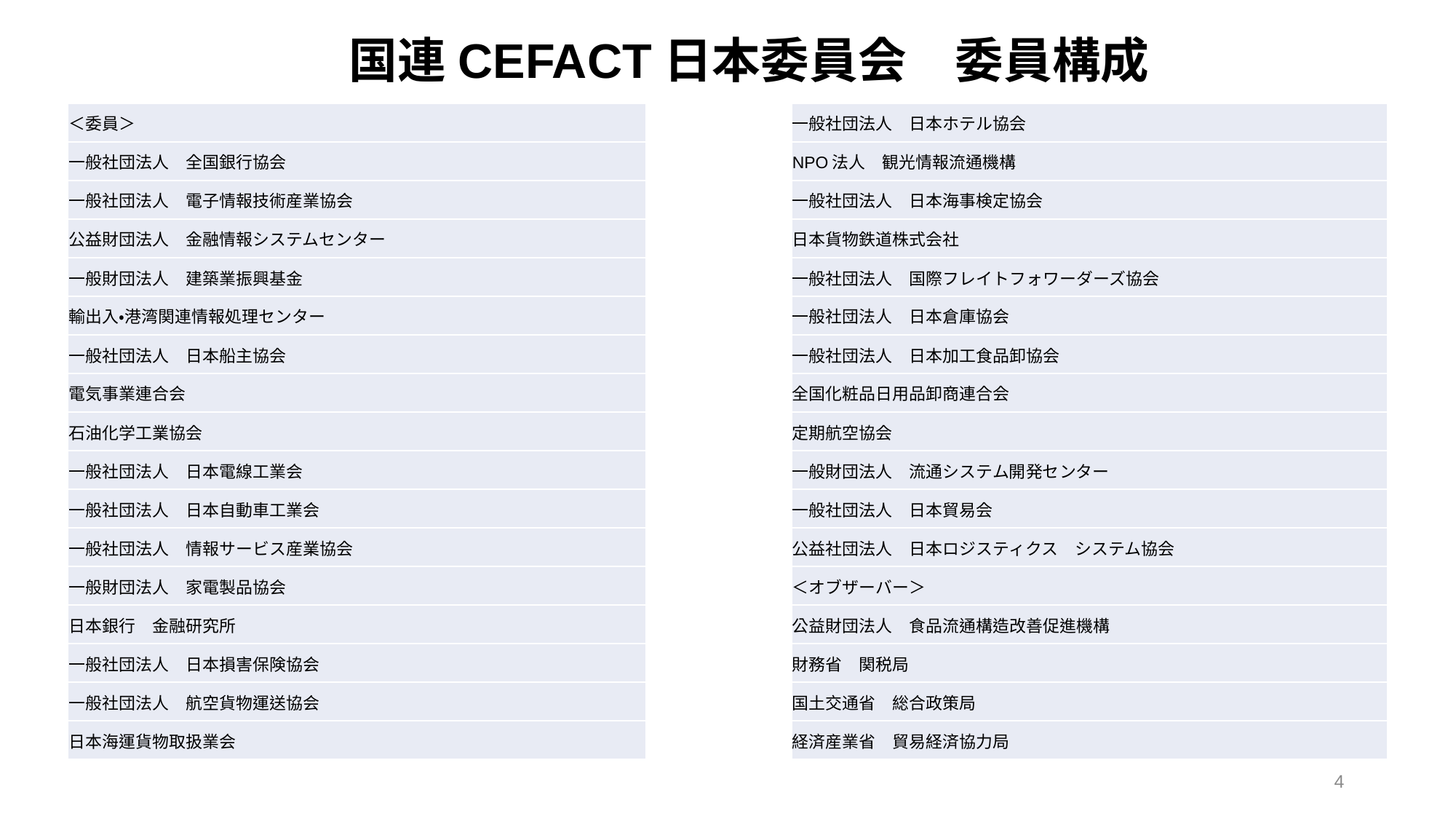

国連CEFACT日本委員会　委員構成
| 一般社団法人　日本ホテル協会 |
| --- |
| NPO法人　観光情報流通機構 |
| 一般社団法人　日本海事検定協会 |
| 日本貨物鉄道株式会社 |
| 一般社団法人　国際フレイトフォワーダーズ協会 |
| 一般社団法人　日本倉庫協会 |
| 一般社団法人　日本加工食品卸協会 |
| 全国化粧品日用品卸商連合会 |
| 定期航空協会 |
| 一般財団法人　流通システム開発センター |
| 一般社団法人　日本貿易会 |
| 公益社団法人　日本ロジスティクス　システム協会 |
| ＜オブザーバー＞ |
| 公益財団法人　食品流通構造改善促進機構 |
| 財務省　関税局 |
| 国土交通省　総合政策局 |
| 経済産業省　貿易経済協力局 |
| ＜委員＞ |
| --- |
| 一般社団法人　全国銀行協会 |
| 一般社団法人　電子情報技術産業協会 |
| 公益財団法人　金融情報システムセンター |
| 一般財団法人　建築業振興基金 |
| 輸出入・港湾関連情報処理センター |
| 一般社団法人　日本船主協会 |
| 電気事業連合会 |
| 石油化学工業協会 |
| 一般社団法人　日本電線工業会 |
| 一般社団法人　日本自動車工業会 |
| 一般社団法人　情報サービス産業協会 |
| 一般財団法人　家電製品協会 |
| 日本銀行　金融研究所 |
| 一般社団法人　日本損害保険協会 |
| 一般社団法人　航空貨物運送協会 |
| 日本海運貨物取扱業会 |
4